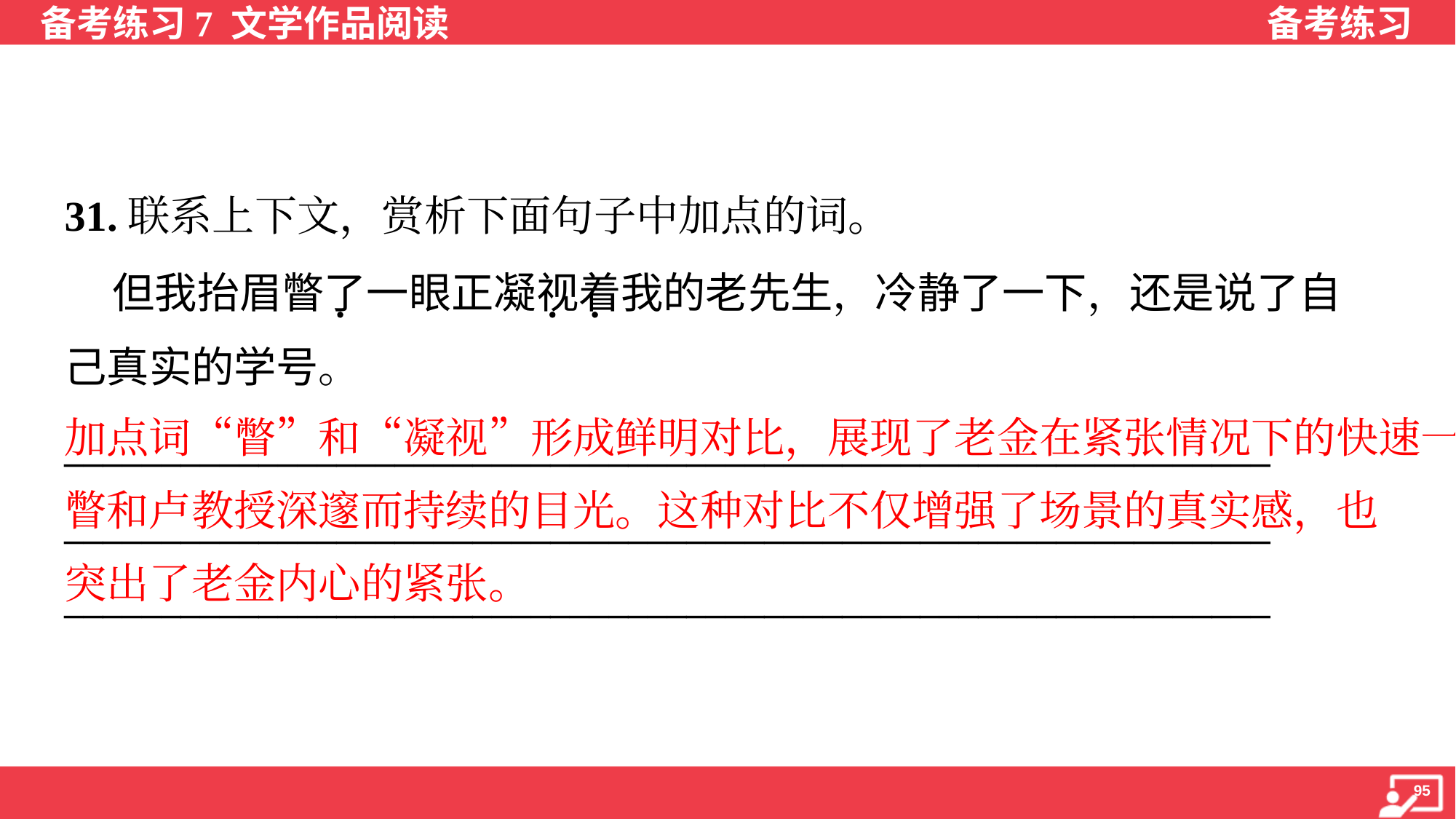

31.联系上下文，赏析下面句子中加点的词。
    但我抬眉瞥了一眼正凝视着我的老先生，冷静了一下，还是说了自
己真实的学号。

加点词“瞥”和“凝视”形成鲜明对比，展现了老金在紧张情况下的快速一
瞥和卢教授深邃而持续的目光。这种对比不仅增强了场景的真实感，也
突出了老金内心的紧张。
______________________________________________________________
______________________________________________________________
______________________________________________________________